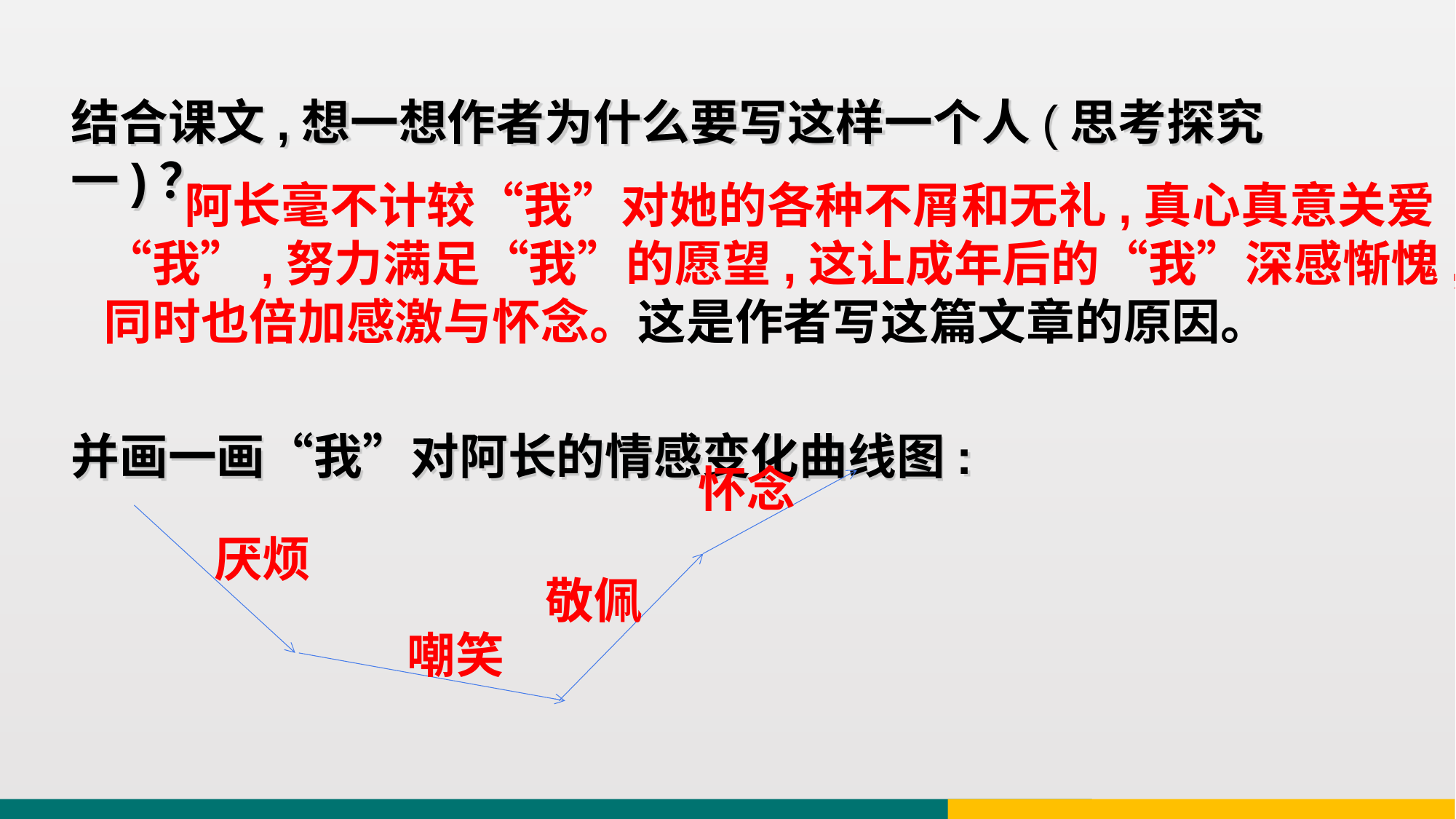

结合课文,想一想作者为什么要写这样一个人(思考探究一)？

并画一画“我”对阿长的情感变化曲线图:
       阿长毫不计较“我”对她的各种不屑和无礼,真心真意关爱“我”,努力满足“我”的愿望,这让成年后的“我”深感惭愧,同时也倍加感激与怀念。这是作者写这篇文章的原因。
怀念
厌烦
敬佩
嘲笑